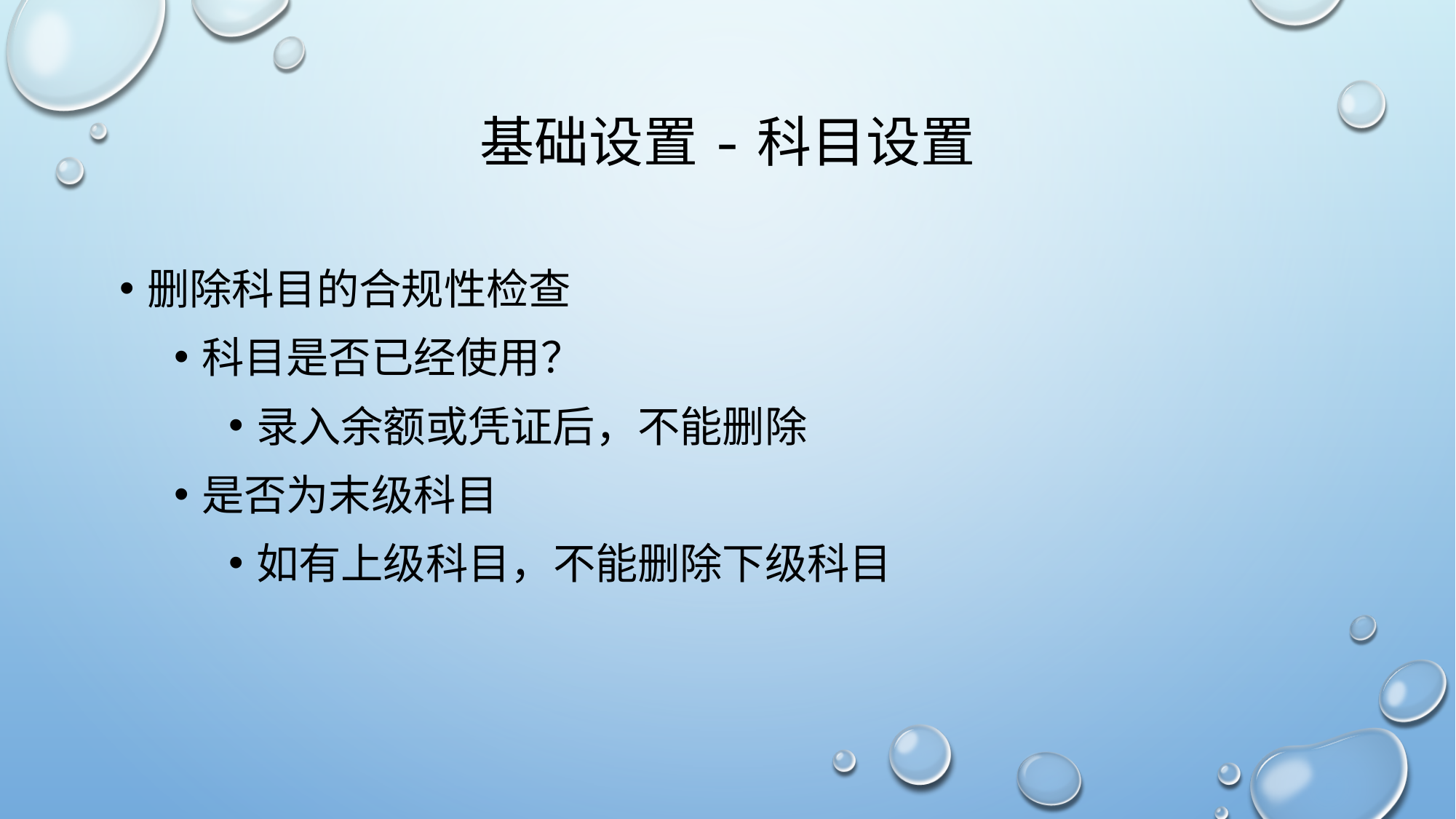

# 基础设置-科目设置
删除科目的合规性检查
科目是否已经使用？
录入余额或凭证后，不能删除
是否为末级科目
如有上级科目，不能删除下级科目